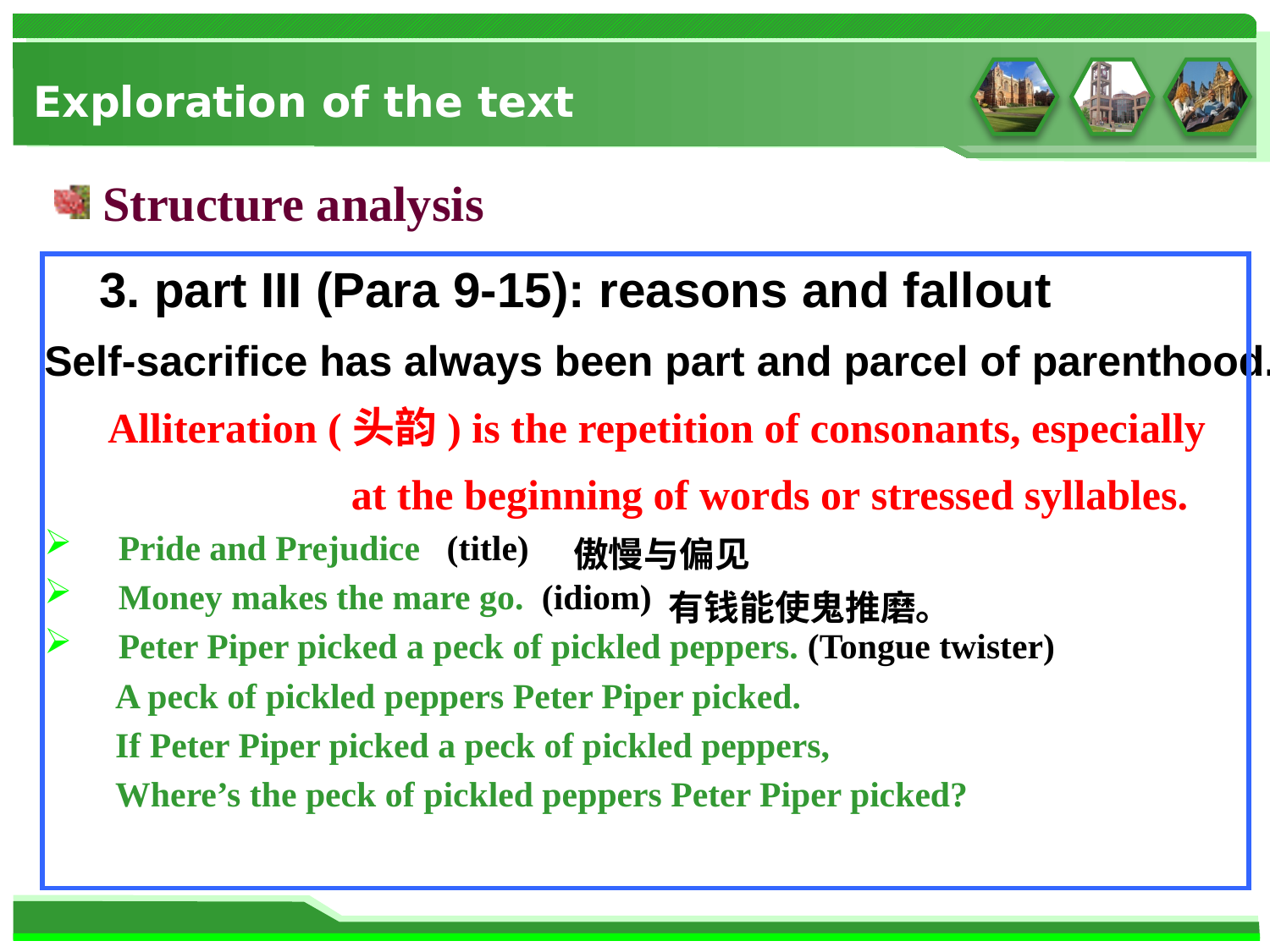

# Exploration of the text
Structure analysis
    3. part III (Para 9-15): reasons and fallout
Self-sacrifice has always been part and parcel of parenthood.
      Alliteration (头韵) is the repetition of consonants, especially
                             at the beginning of words or stressed syllables.
Pride and Prejudice   (title)
Money makes the mare go.  (idiom)
Peter Piper picked a peck of pickled peppers. (Tongue twister)
        A peck of pickled peppers Peter Piper picked.
        If Peter Piper picked a peck of pickled peppers,
        Where’s the peck of pickled peppers Peter Piper picked?

傲慢与偏见
有钱能使鬼推磨。